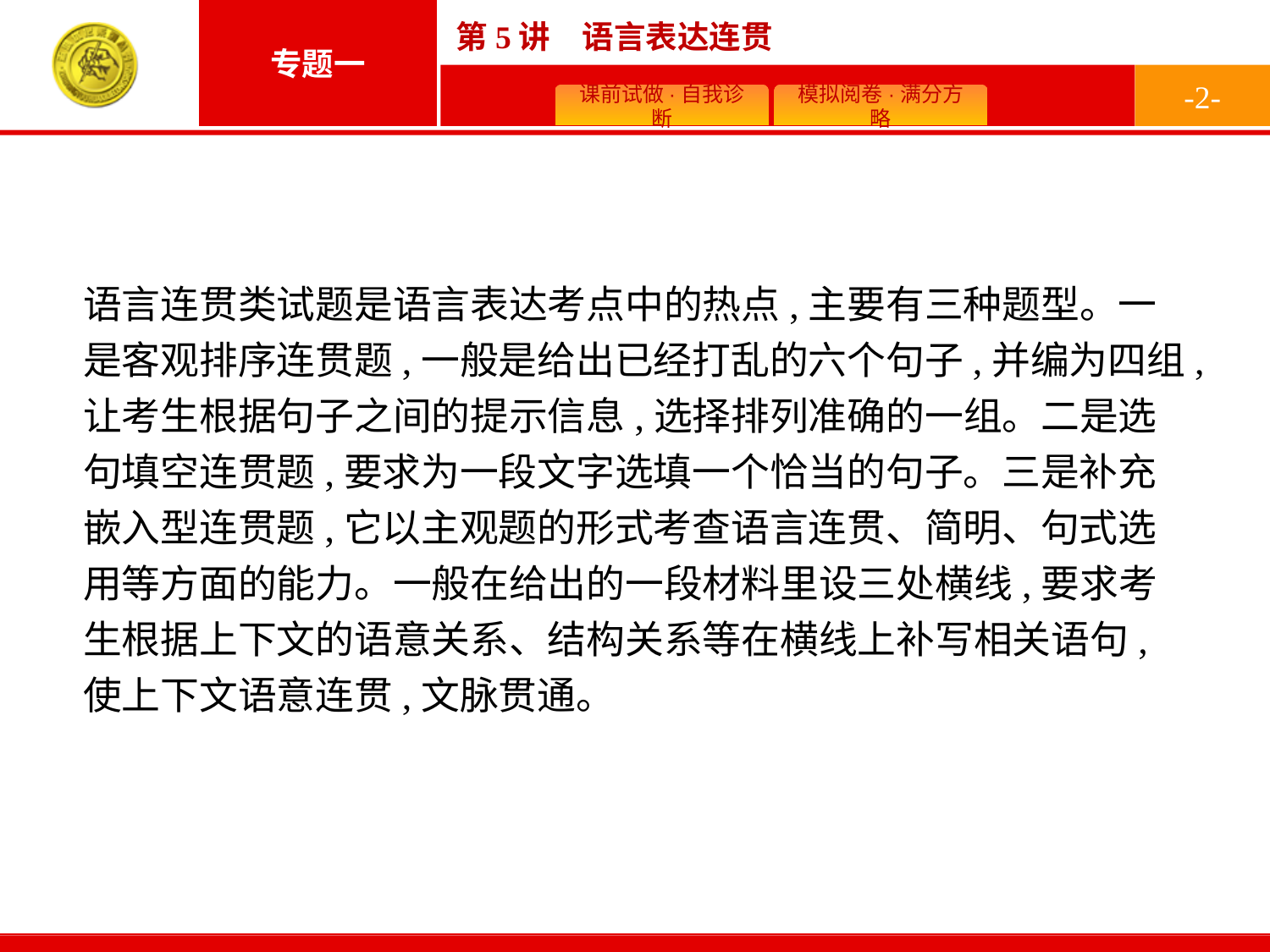

-2-
语言连贯类试题是语言表达考点中的热点,主要有三种题型。一是客观排序连贯题,一般是给出已经打乱的六个句子,并编为四组,让考生根据句子之间的提示信息,选择排列准确的一组。二是选句填空连贯题,要求为一段文字选填一个恰当的句子。三是补充嵌入型连贯题,它以主观题的形式考查语言连贯、简明、句式选用等方面的能力。一般在给出的一段材料里设三处横线,要求考生根据上下文的语意关系、结构关系等在横线上补写相关语句,使上下文语意连贯,文脉贯通。